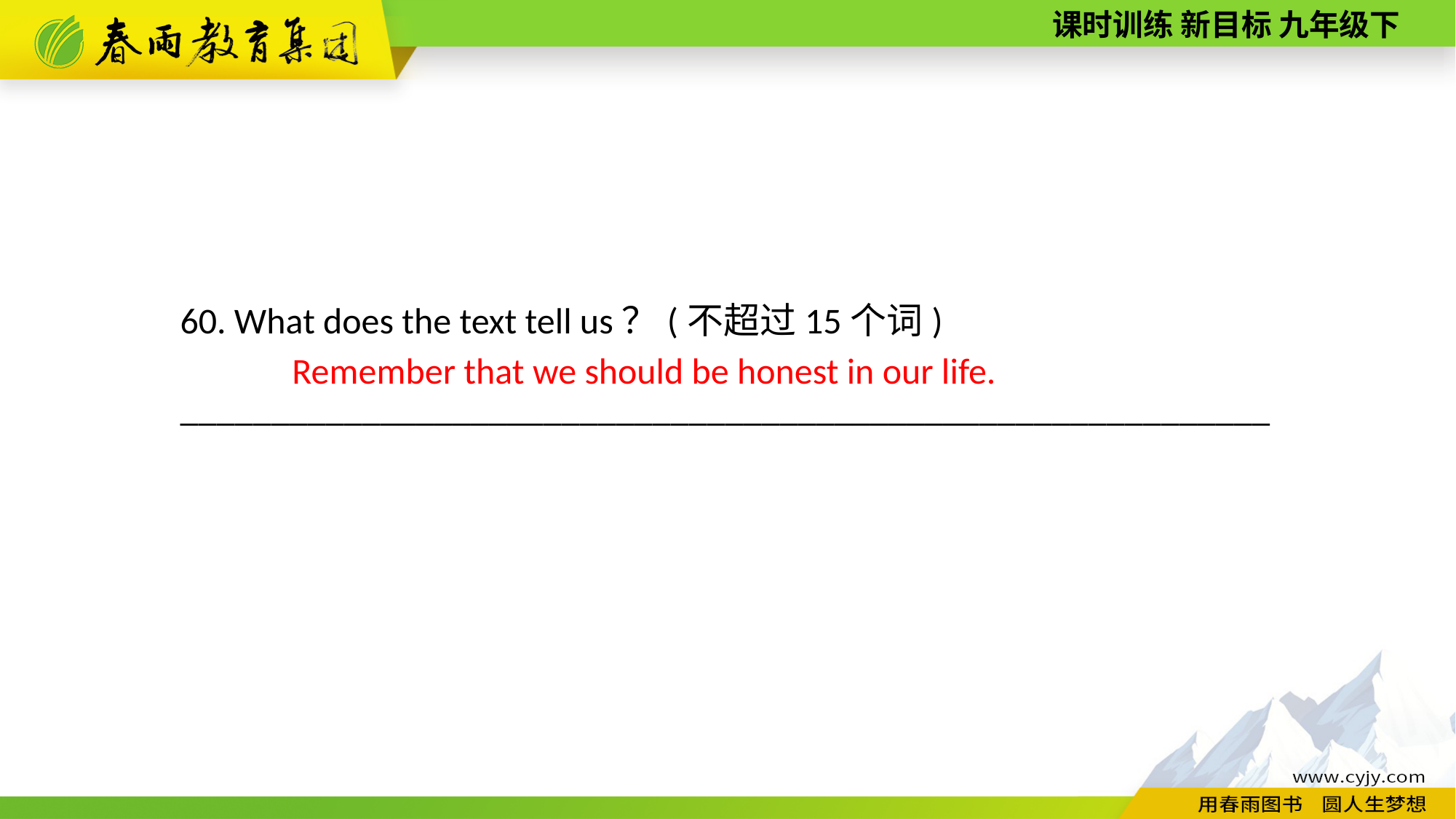

60. What does the text tell us？(不超过15个词)
____________________________________________________________
Remember that we should be honest in our life.